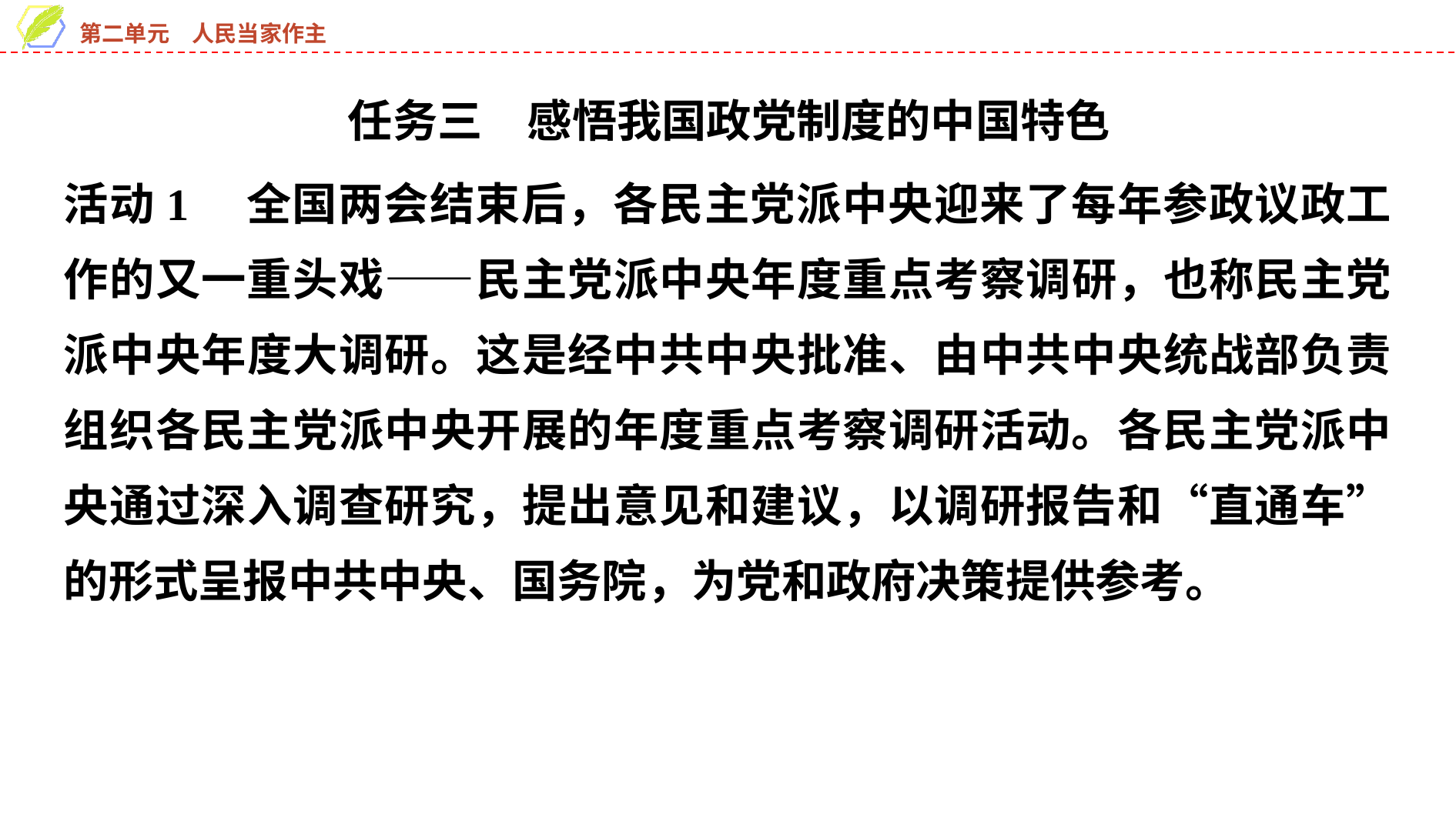

任务三　感悟我国政党制度的中国特色
活动1　全国两会结束后，各民主党派中央迎来了每年参政议政工作的又一重头戏——民主党派中央年度重点考察调研，也称民主党派中央年度大调研。这是经中共中央批准、由中共中央统战部负责组织各民主党派中央开展的年度重点考察调研活动。各民主党派中央通过深入调查研究，提出意见和建议，以调研报告和“直通车”的形式呈报中共中央、国务院，为党和政府决策提供参考。